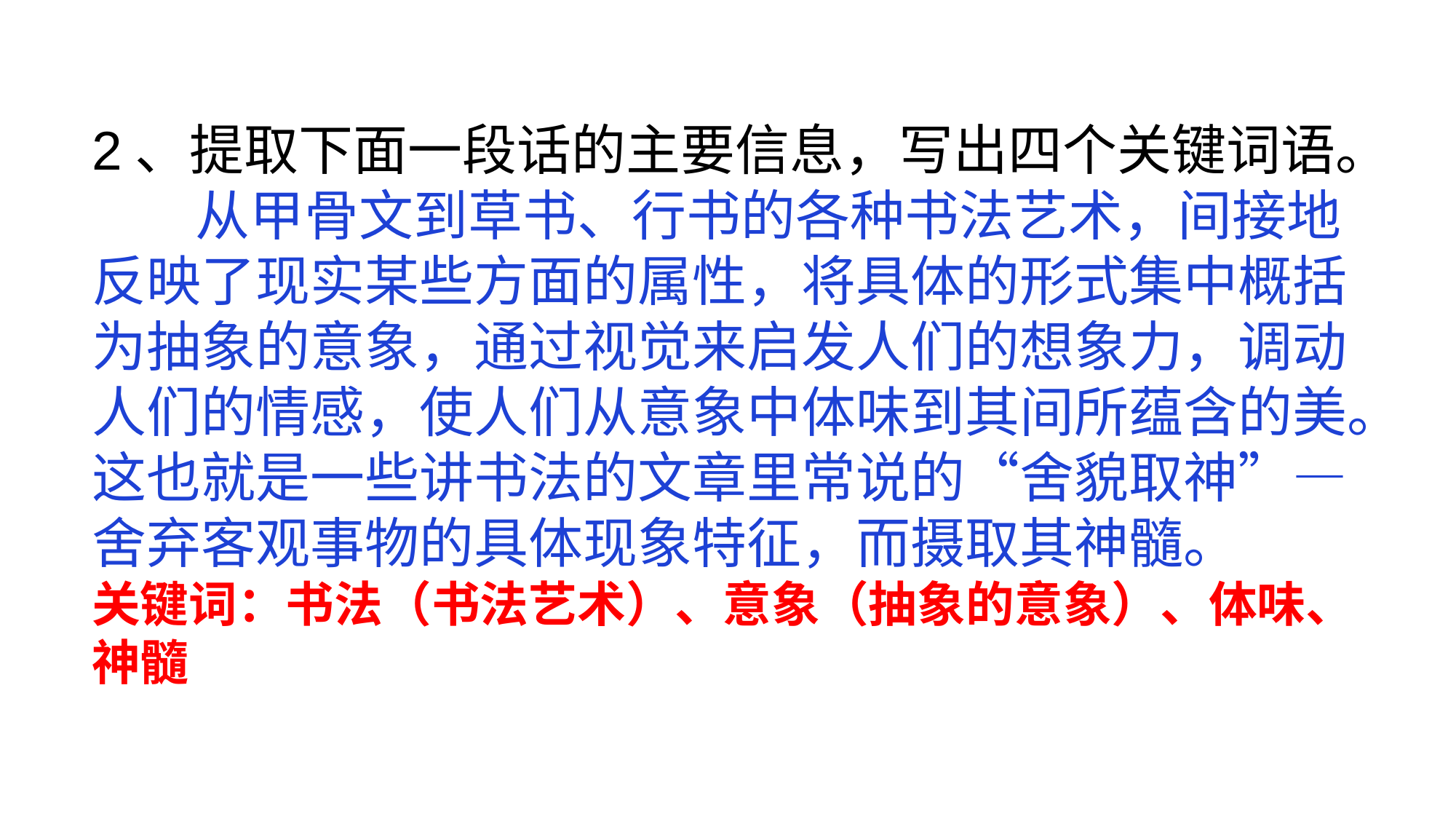

2、提取下面一段话的主要信息，写出四个关键词语。
      从甲骨文到草书、行书的各种书法艺术，间接地反映了现实某些方面的属性，将具体的形式集中概括为抽象的意象，通过视觉来启发人们的想象力，调动人们的情感，使人们从意象中体味到其间所蕴含的美。这也就是一些讲书法的文章里常说的“舍貌取神”—舍弃客观事物的具体现象特征，而摄取其神髓。
关键词：书法（书法艺术）、意象（抽象的意象）、体味、神髓